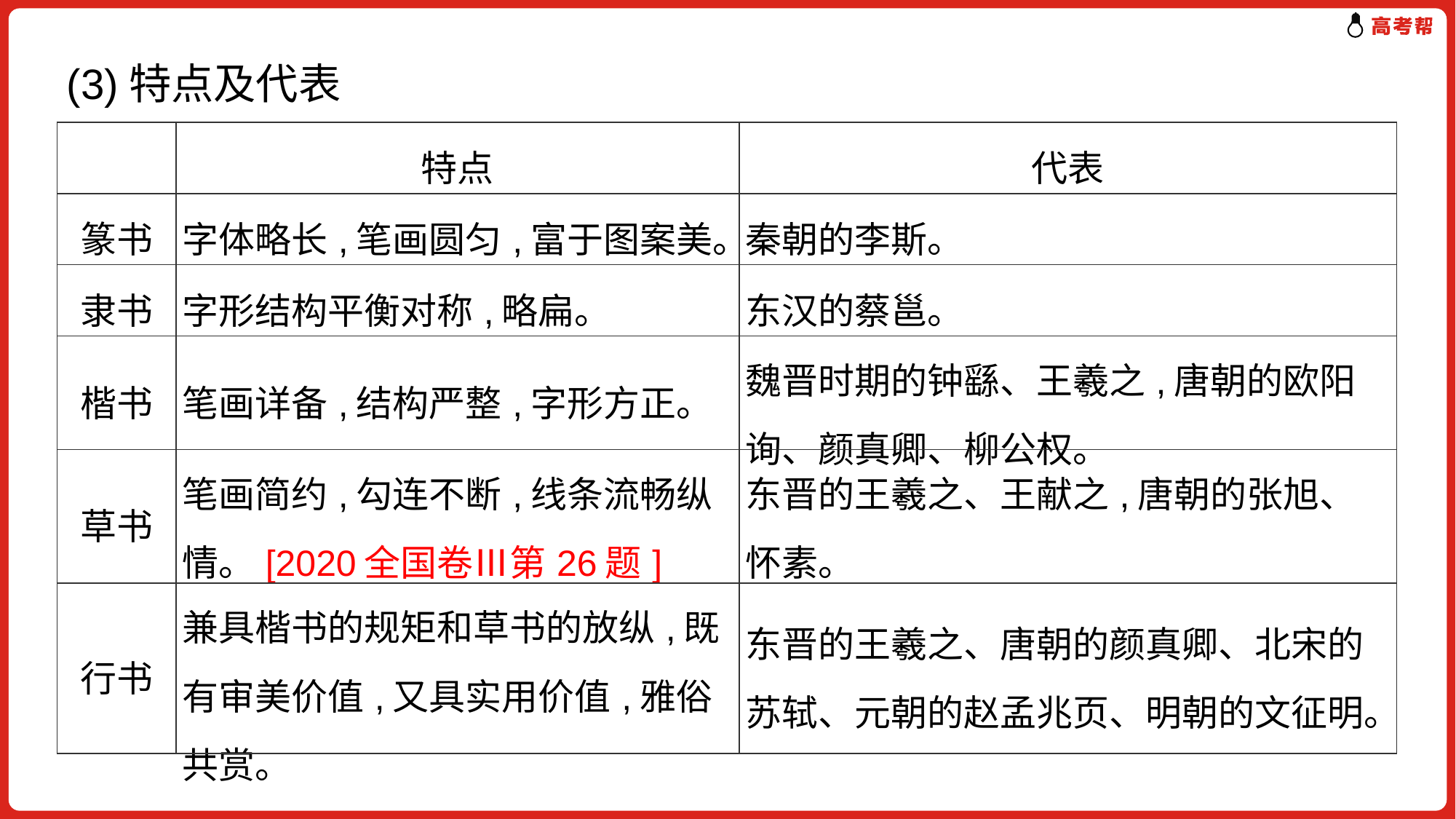

(3)特点及代表
|  | 特点 | 代表 |
| --- | --- | --- |
| 篆书 | 字体略长,笔画圆匀,富于图案美。 | 秦朝的李斯。 |
| 隶书 | 字形结构平衡对称,略扁。 | 东汉的蔡邕。 |
| 楷书 | 笔画详备,结构严整,字形方正。 | 魏晋时期的钟繇、王羲之,唐朝的欧阳询、颜真卿、柳公权。 |
| 草书 | 笔画简约,勾连不断,线条流畅纵情。[2020全国卷Ⅲ第26题] | 东晋的王羲之、王献之,唐朝的张旭、怀素。 |
| 行书 | 兼具楷书的规矩和草书的放纵,既有审美价值,又具实用价值,雅俗共赏。 | 东晋的王羲之、唐朝的颜真卿、北宋的苏轼、元朝的赵孟兆页、明朝的文征明。 |